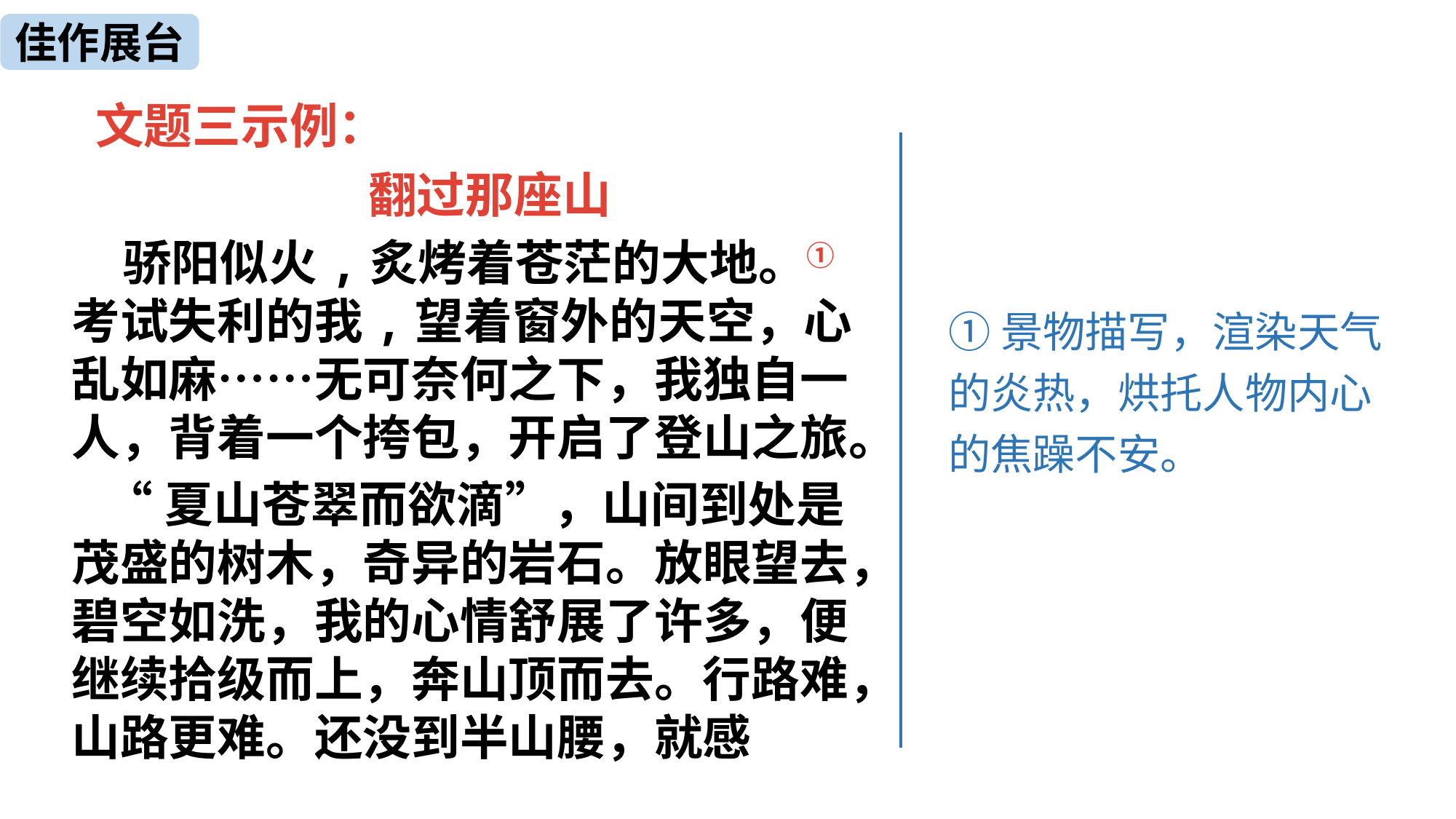

佳作展台
文题三示例：
    翻过那座山
    骄阳似火,炙烤着苍茫的大地。①考试失利的我,望着窗外的天空，心乱如麻……无可奈何之下，我独自一人，背着一个挎包，开启了登山之旅。
   “夏山苍翠而欲滴”，山间到处是茂盛的树木，奇异的岩石。放眼望去，碧空如洗，我的心情舒展了许多，便继续拾级而上，奔山顶而去。行路难，山路更难。还没到半山腰，就感
①景物描写，渲染天气的炎热，烘托人物内心的焦躁不安。